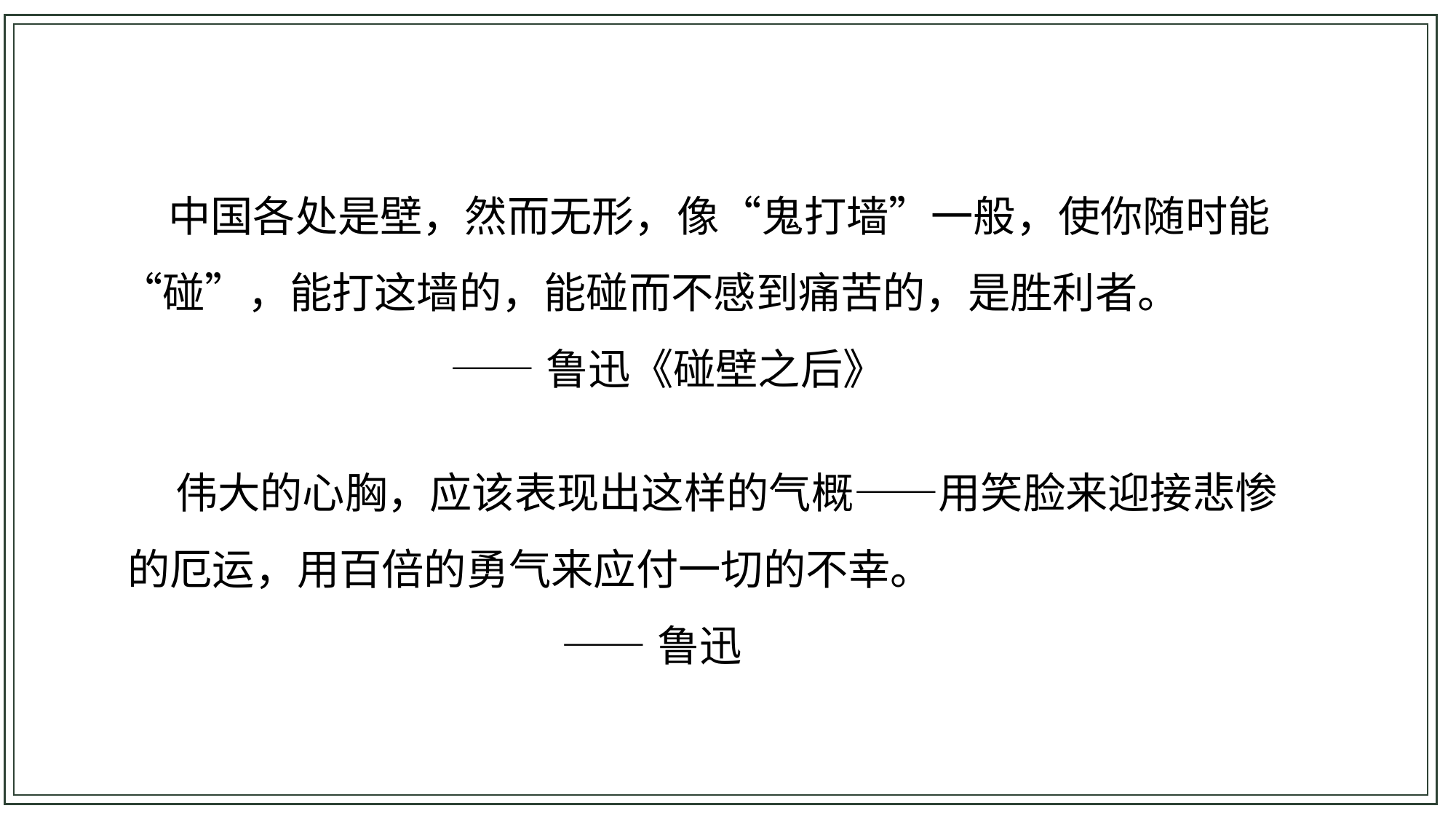

中国各处是壁，然而无形，像“鬼打墙”一般，使你随时能“碰”，能打这墙的，能碰而不感到痛苦的，是胜利者。
                                   ——鲁迅《碰壁之后》
    伟大的心胸，应该表现出这样的气概——用笑脸来迎接悲惨的厄运，用百倍的勇气来应付一切的不幸。
                                              ——鲁迅